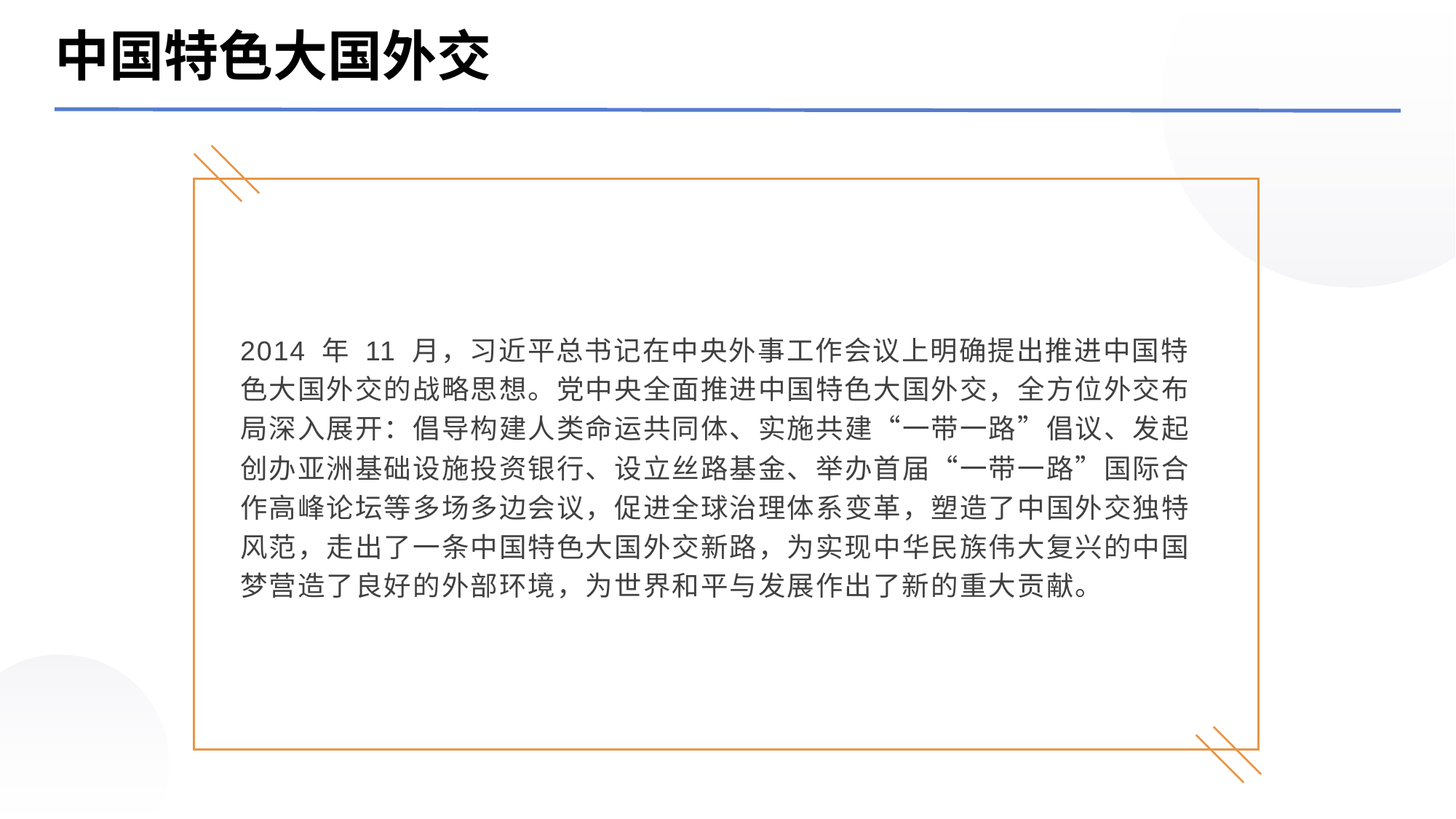

中国特色大国外交

2014 年 11 月，习近平总书记在中央外事工作会议上明确提出推进中国特色大国外交的战略思想。党中央全面推进中国特色大国外交，全方位外交布局深入展开：倡导构建人类命运共同体、实施共建“一带一路”倡议、发起创办亚洲基础设施投资银行、设立丝路基金、举办首届“一带一路”国际合作高峰论坛等多场多边会议，促进全球治理体系变革，塑造了中国外交独特风范，走出了一条中国特色大国外交新路，为实现中华民族伟大复兴的中国梦营造了良好的外部环境，为世界和平与发展作出了新的重大贡献。